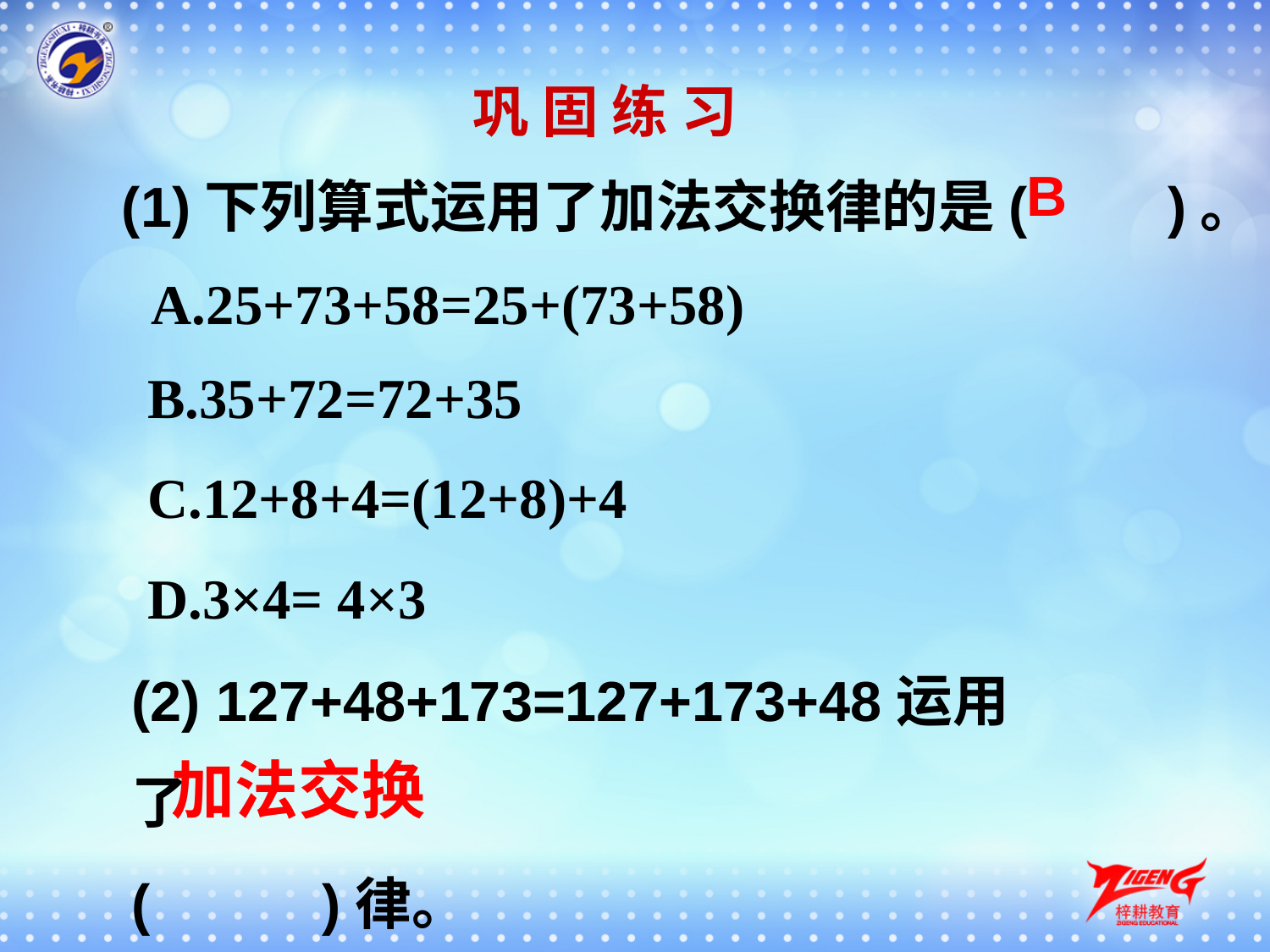

巩 固 练 习
(1)下列算式运用了加法交换律的是(　　)。
B
A.25+73+58=25+(73+58)
B.35+72=72+35
C.12+8+4=(12+8)+4
D.3×4= 4×3
(2) 127+48+173=127+173+48运用了
(           )律。
加法交换